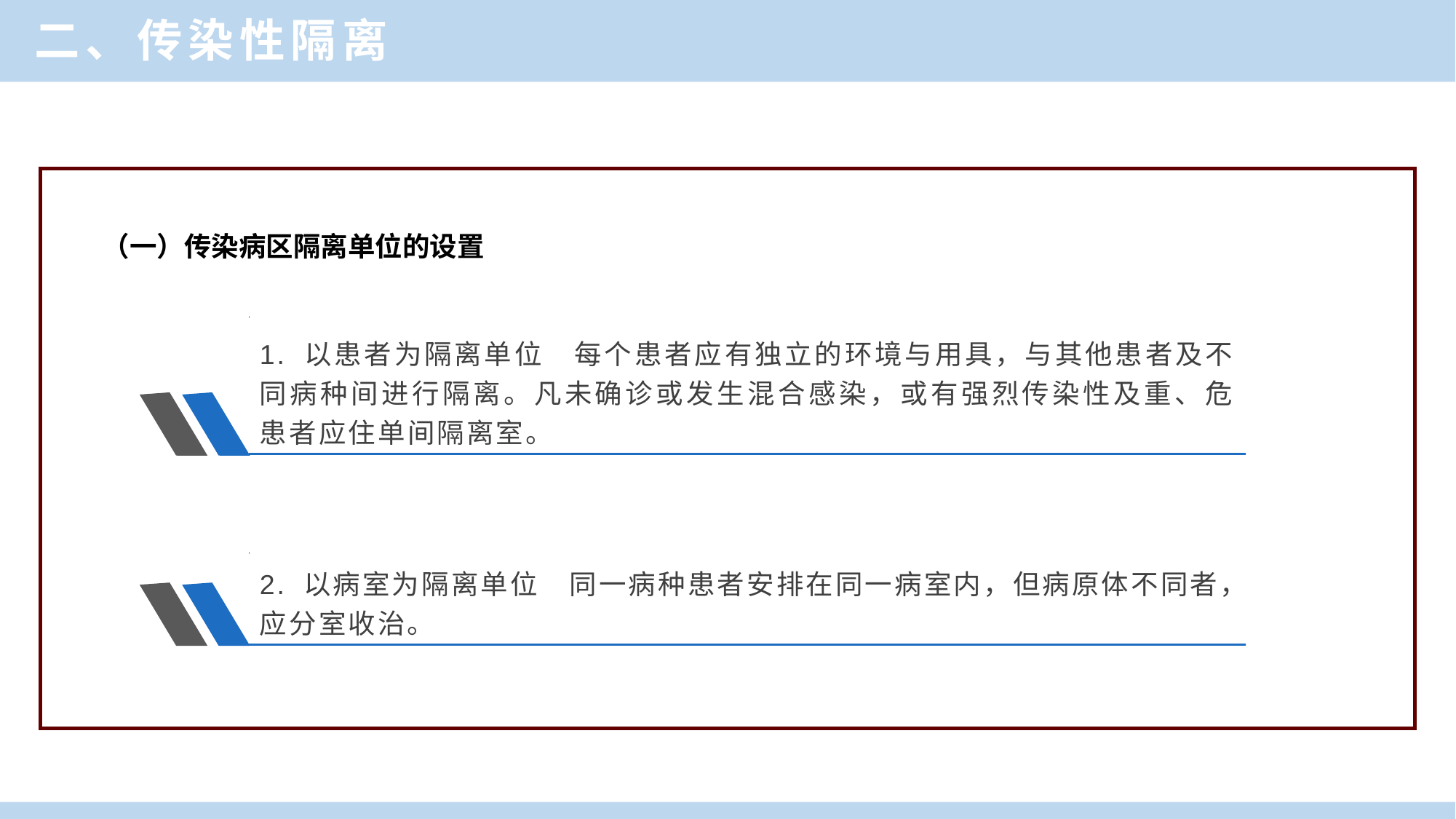

二、传染性隔离

（一）传染病区隔离单位的设置
1. 以患者为隔离单位　每个患者应有独立的环境与用具，与其他患者及不同病种间进行隔离。凡未确诊或发生混合感染，或有强烈传染性及重、危患者应住单间隔离室。

2. 以病室为隔离单位　同一病种患者安排在同一病室内，但病原体不同者，应分室收治。